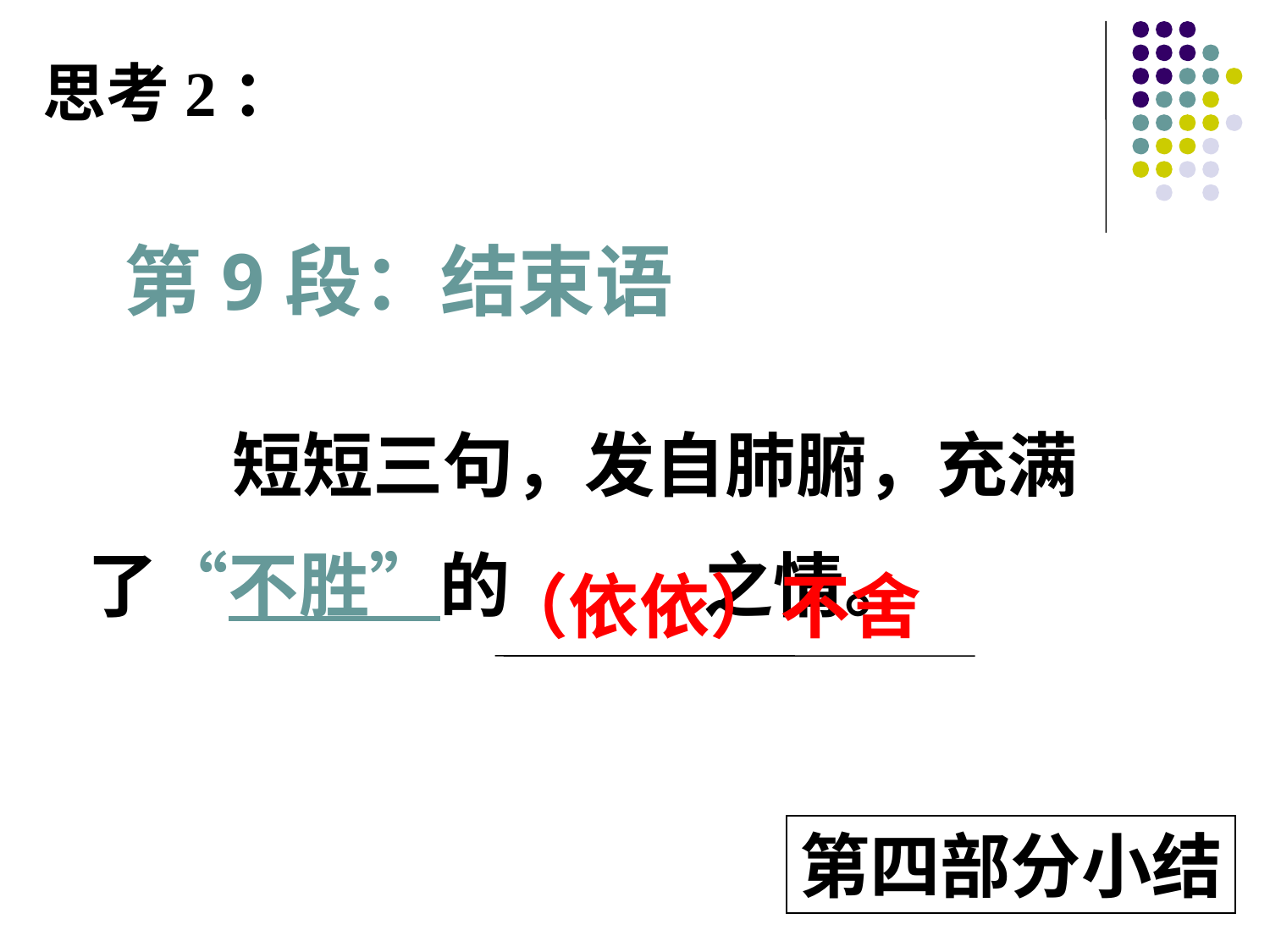

思考2：
 第9段：结束语

         短短三句，发自肺腑，充满
了“不胜”的            之情。

（依依）不舍

第四部分小结